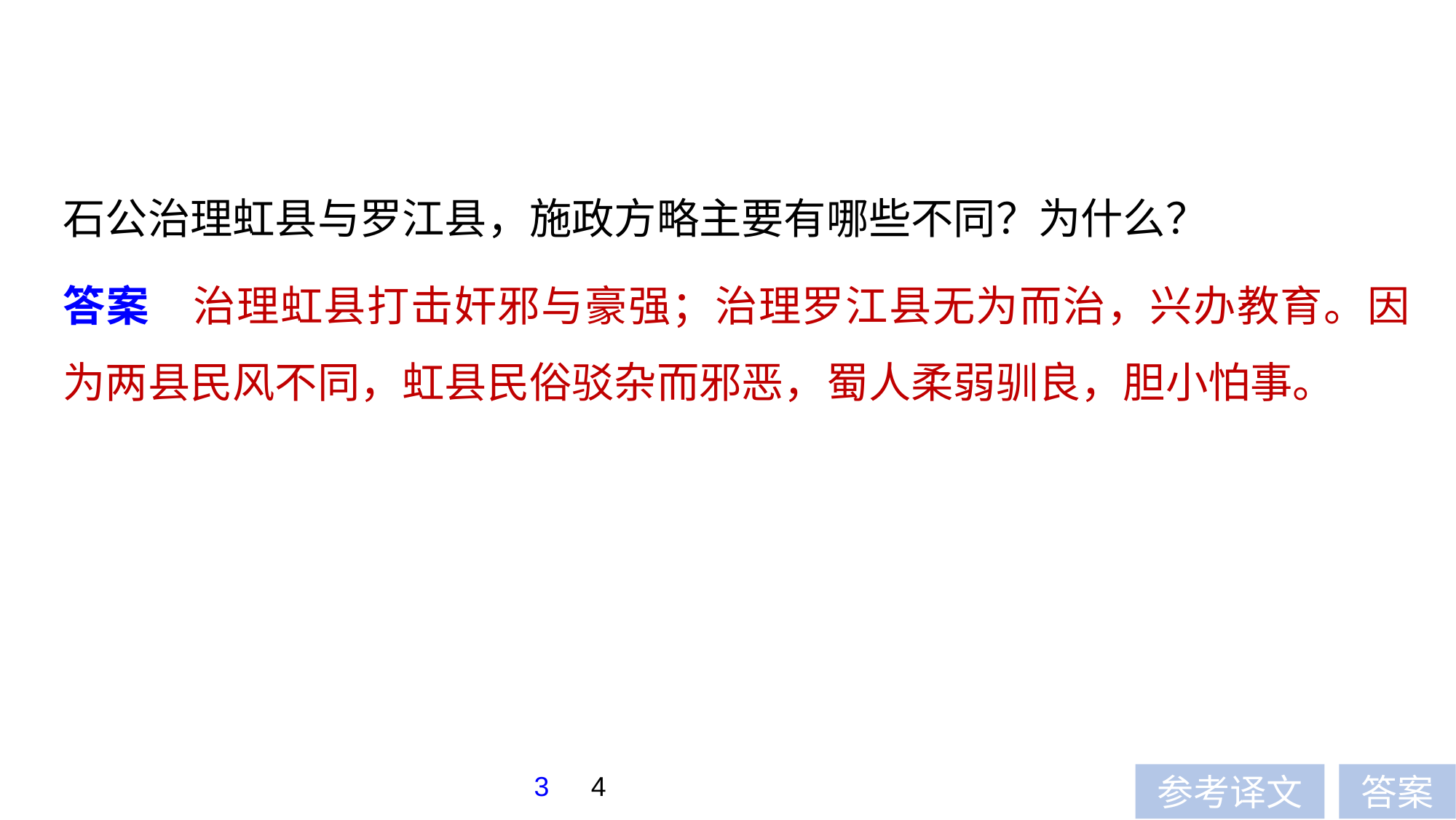

石公治理虹县与罗江县，施政方略主要有哪些不同？为什么？
答案　治理虹县打击奸邪与豪强；治理罗江县无为而治，兴办教育。因为两县民风不同，虹县民俗驳杂而邪恶，蜀人柔弱驯良，胆小怕事。
3
4
参考译文
答案